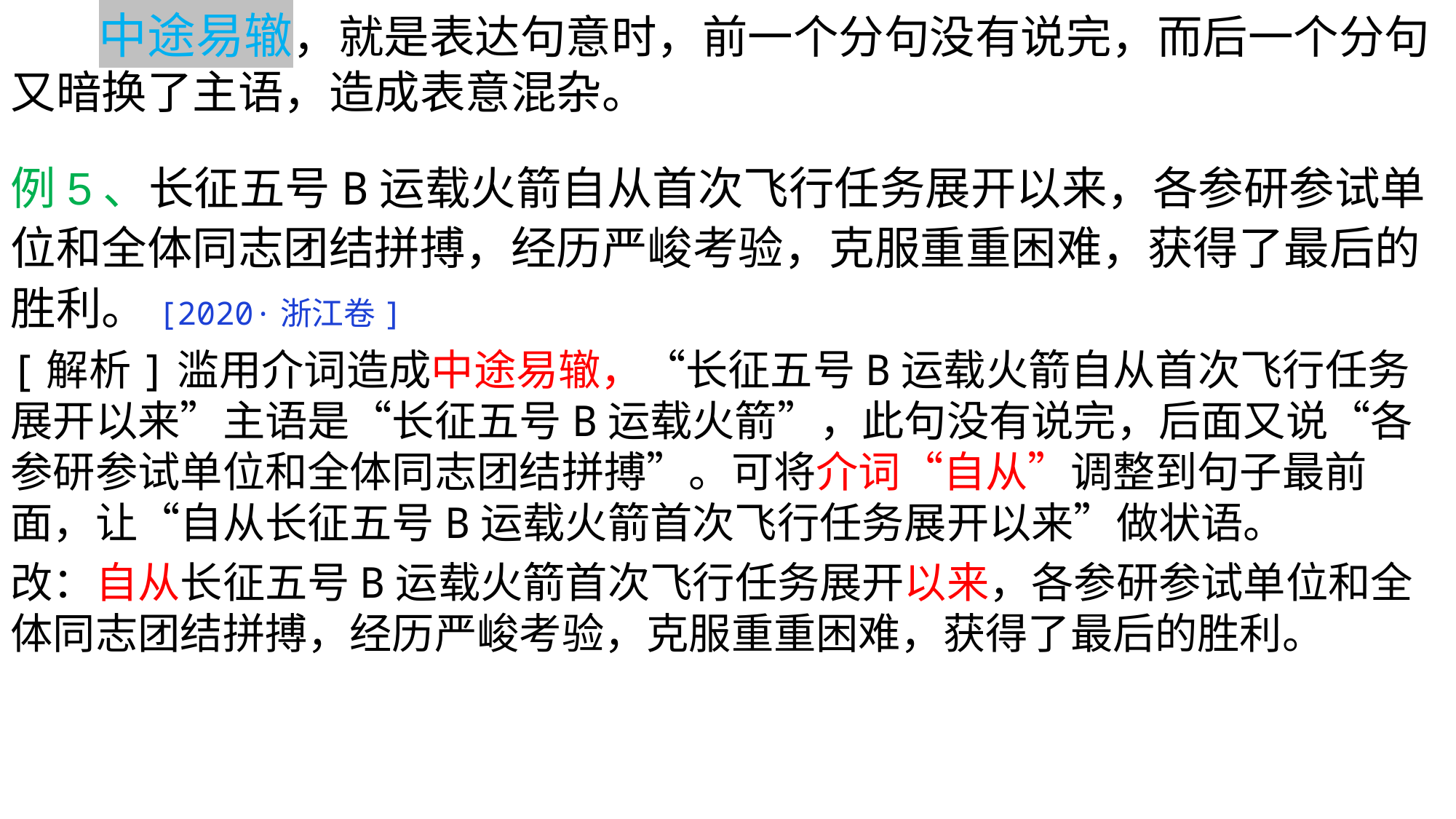

中途易辙，就是表达句意时，前一个分句没有说完，而后一个分句又暗换了主语，造成表意混杂。
例5、长征五号B运载火箭自从首次飞行任务展开以来，各参研参试单位和全体同志团结拼搏，经历严峻考验，克服重重困难，获得了最后的胜利。[2020·浙江卷]
[解析]滥用介词造成中途易辙，“长征五号B运载火箭自从首次飞行任务展开以来”主语是“长征五号B运载火箭”，此句没有说完，后面又说“各参研参试单位和全体同志团结拼搏”。可将介词“自从”调整到句子最前面，让“自从长征五号B运载火箭首次飞行任务展开以来”做状语。
改：自从长征五号B运载火箭首次飞行任务展开以来，各参研参试单位和全体同志团结拼搏，经历严峻考验，克服重重困难，获得了最后的胜利。